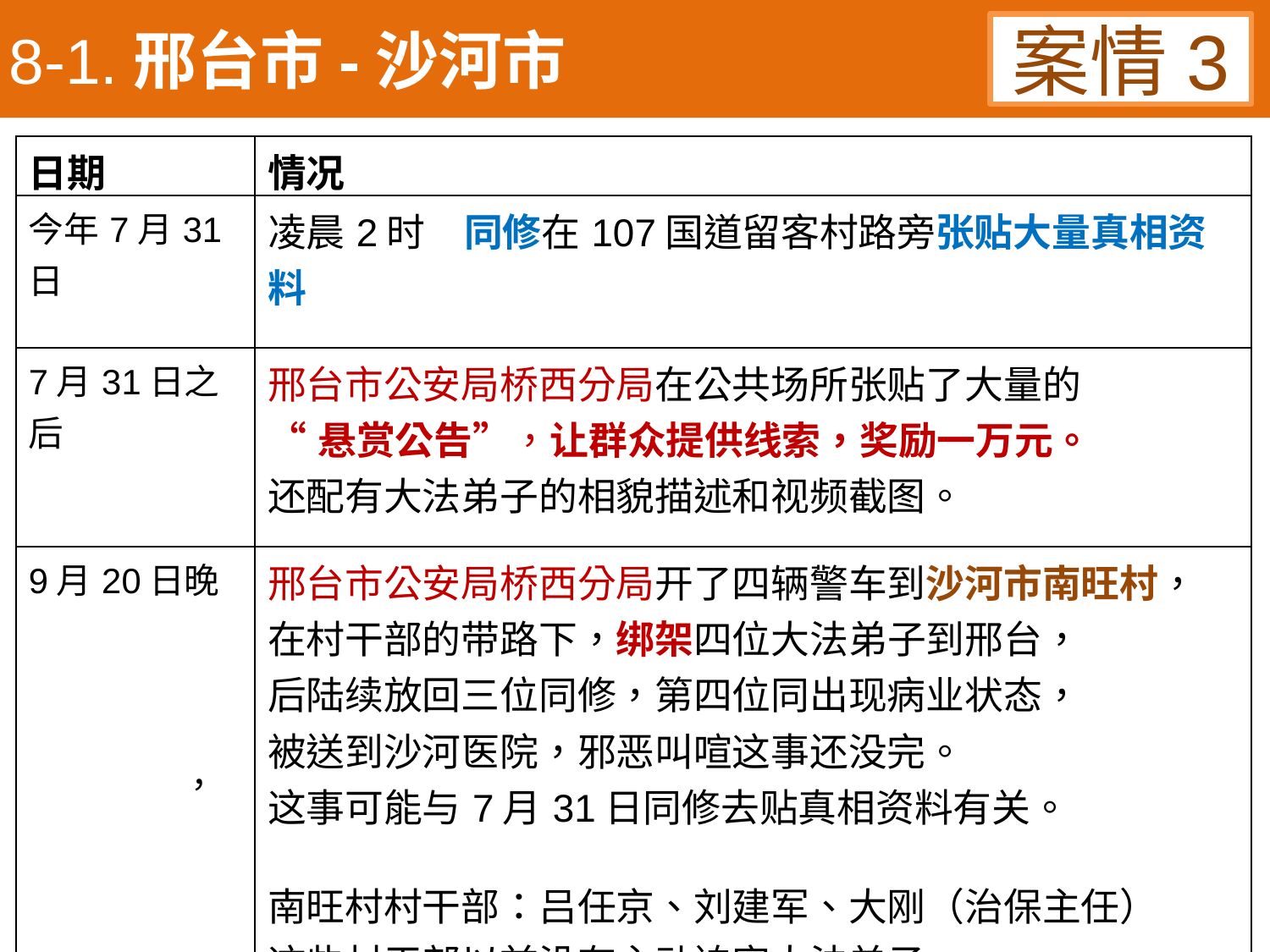

8-1.邢台市-沙河市
案情3
| 日期 | 情况 |
| --- | --- |
| 今年7月31日 | 凌晨2时，同修在107国道留客村路旁张贴大量真相资料 |
| 7月31日之后 | 邢台市公安局桥西分局在公共场所张贴了大量的 “悬赏公告”，让群众提供线索，奖励一万元。 还配有大法弟子的相貌描述和视频截图。 |
| 9月20日晚 | 邢台市公安局桥西分局开了四辆警车到沙河市南旺村， 在村干部的带路下，绑架四位大法弟子到邢台， 后陆续放回三位同修，第四位同出现病业状态， 被送到沙河医院，邪恶叫喧这事还没完。 这事可能与7月31日同修去贴真相资料有关。 南旺村村干部：吕任京、刘建军、大刚（治保主任） 这些村干部以前没有主动迫害大法弟子， 也没有主动保护过大法弟子，还不是完全明白真相。 |
，